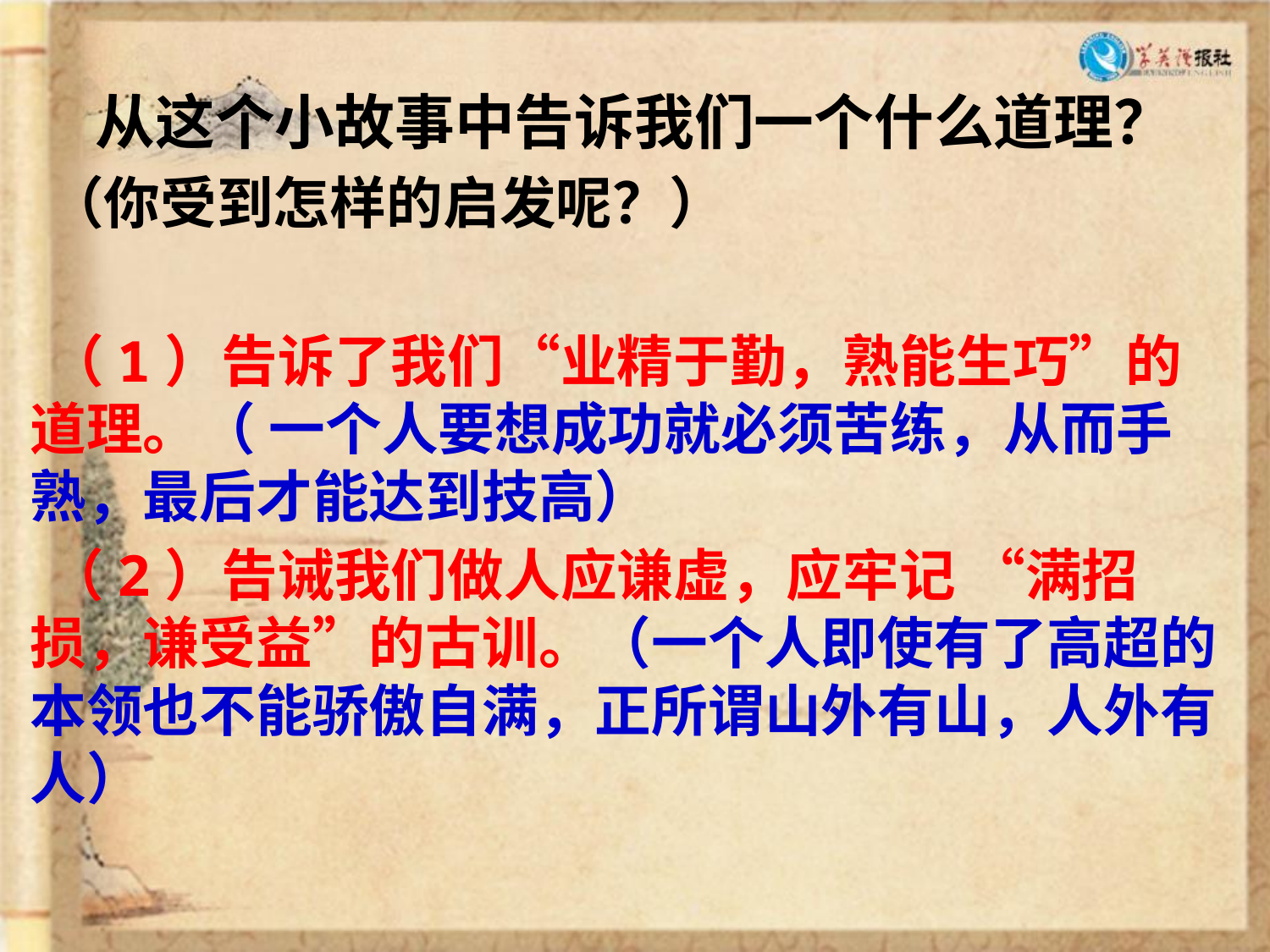

从这个小故事中告诉我们一个什么道理？
    （你受到怎样的启发呢？）

    （1）告诉了我们“业精于勤，熟能生巧”的道理。（ 一个人要想成功就必须苦练，从而手熟，最后才能达到技高）
    （2）告诫我们做人应谦虚，应牢记 “满招损，谦受益”的古训。（一个人即使有了高超的本领也不能骄傲自满，正所谓山外有山，人外有人）